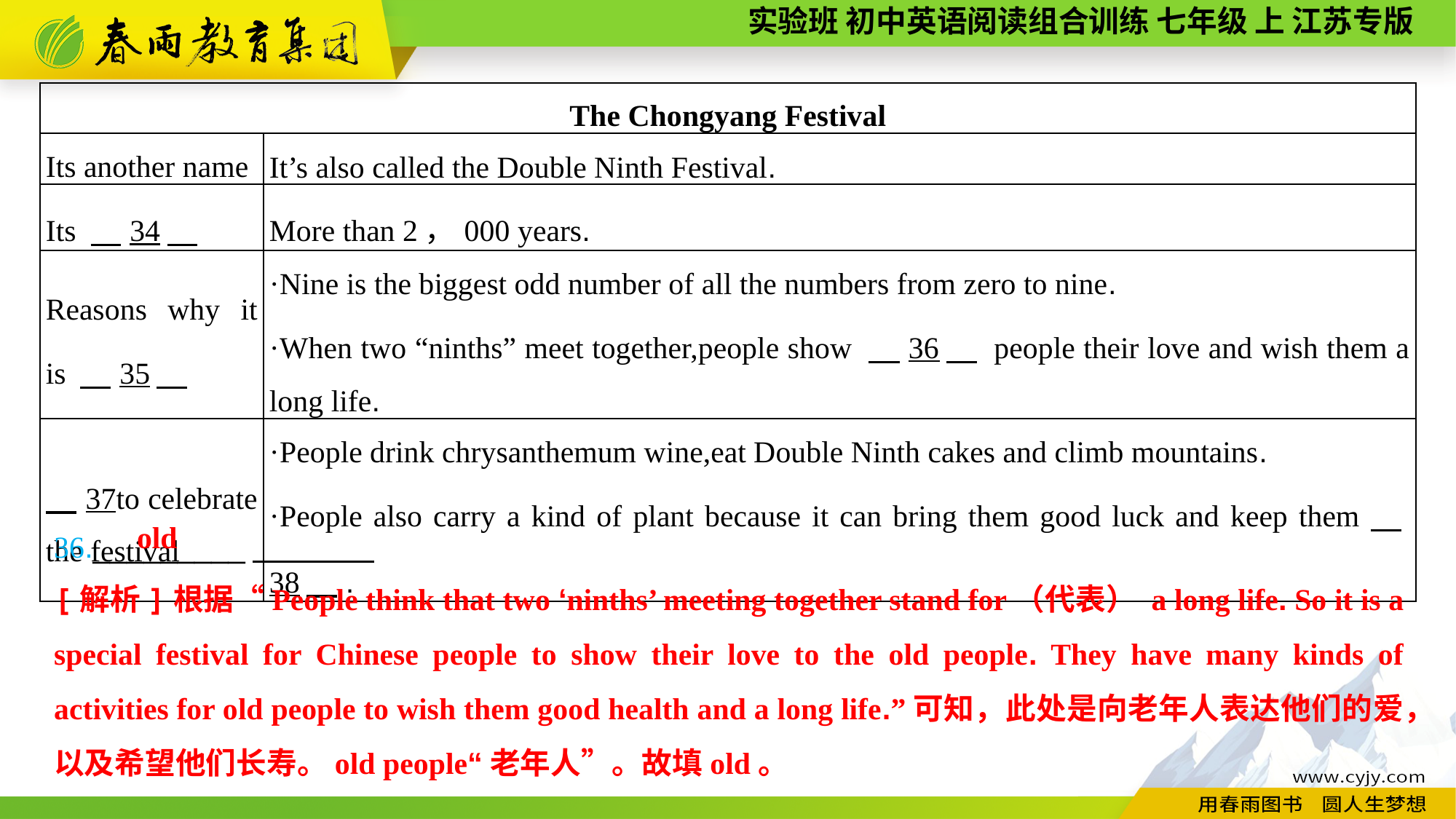

| The Chongyang Festival |  |
| --- | --- |
| Its another name | It’s also called the Double Ninth Festival. |
| Its 　34 | More than 2，000 years. |
| Reasons why it is 　35 | ·Nine is the biggest odd number of all the numbers from zero to nine. ·When two “ninths” meet together,people show 　36　 people their love and wish them a long life. |
| 37to celebrate the festival | ·People drink chrysanthemum wine,eat Double Ninth cakes and climb mountains. ·People also carry a kind of plant because it can bring them good luck and keep them　38　. |
36._________
old
[解析]根据“People think that two ‘ninths’ meeting together stand for（代表） a long life. So it is a special festival for Chinese people to show their love to the old people. They have many kinds of activities for old people to wish them good health and a long life.”可知，此处是向老年人表达他们的爱，以及希望他们长寿。old people“老年人”。故填old。